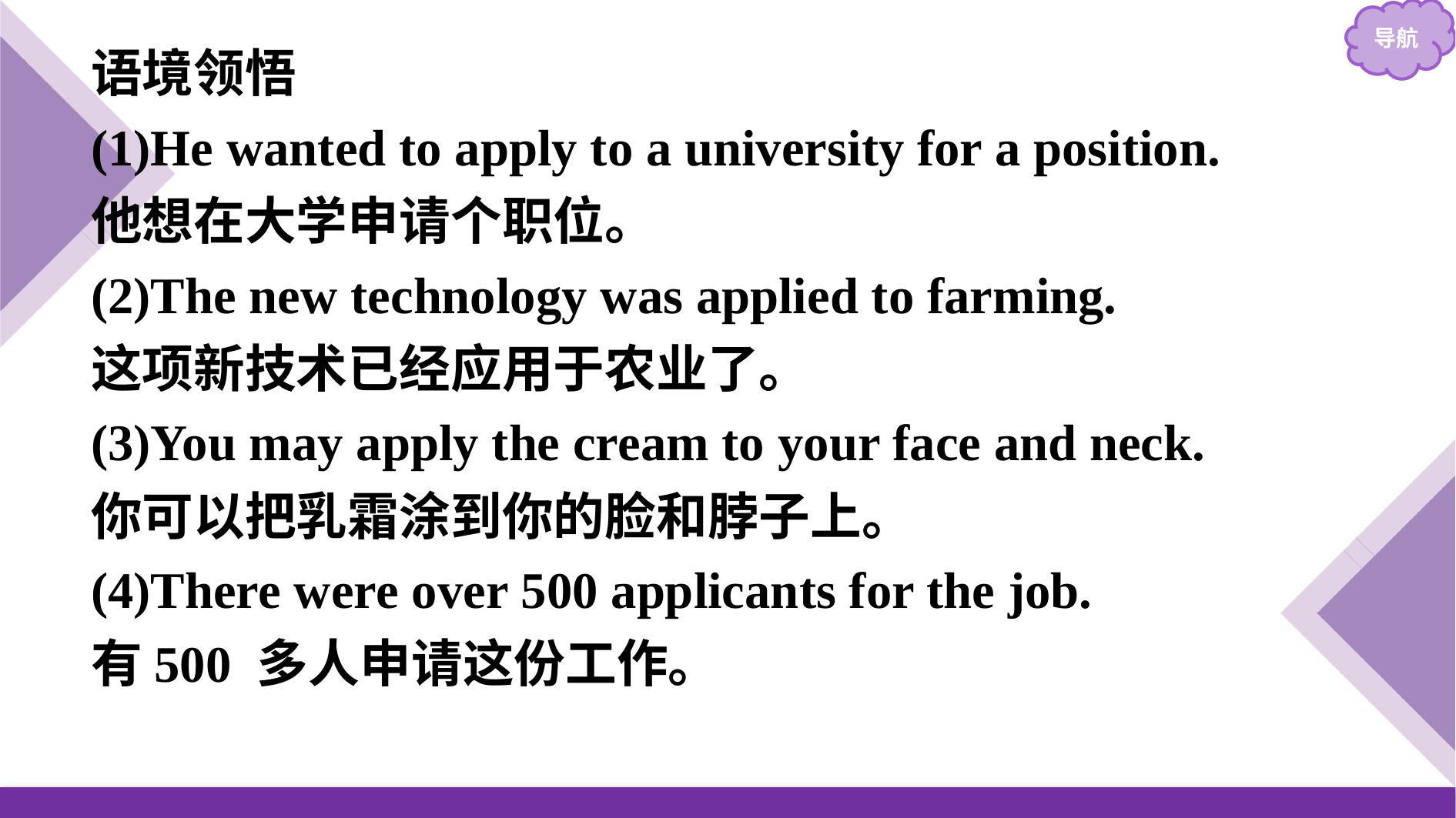

语境领悟
(1)He wanted to apply to a university for a position.
他想在大学申请个职位。
(2)The new technology was applied to farming.
这项新技术已经应用于农业了。
(3)You may apply the cream to your face and neck.
你可以把乳霜涂到你的脸和脖子上。
(4)There were over 500 applicants for the job.
有500 多人申请这份工作。